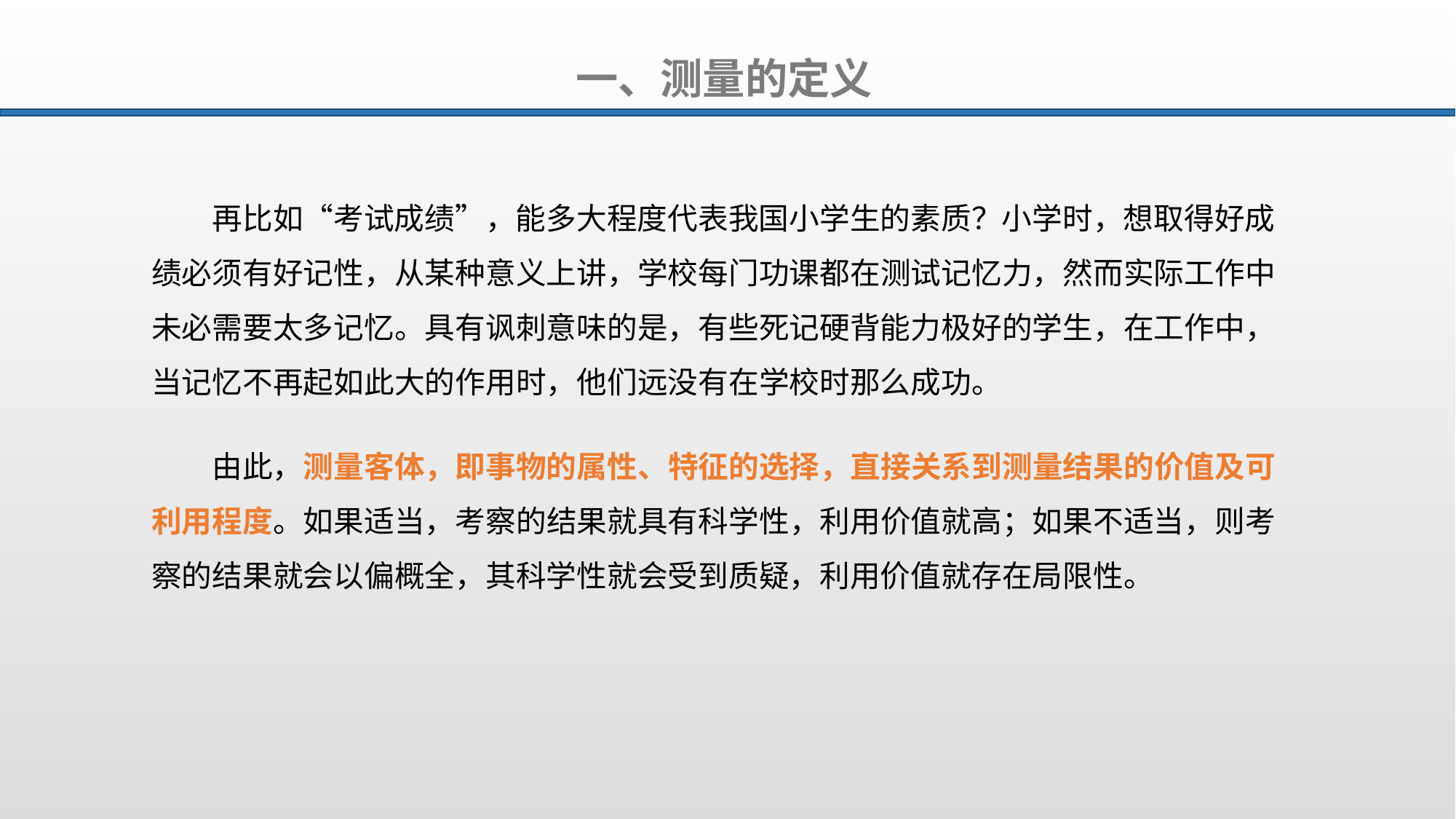

一、测量的定义

再比如“考试成绩”，能多大程度代表我国小学生的素质？小学时，想取得好成绩必须有好记性，从某种意义上讲，学校每门功课都在测试记忆力，然而实际工作中未必需要太多记忆。具有讽刺意味的是，有些死记硬背能力极好的学生，在工作中，当记忆不再起如此大的作用时，他们远没有在学校时那么成功。
由此，测量客体，即事物的属性、特征的选择，直接关系到测量结果的价值及可利用程度。如果适当，考察的结果就具有科学性，利用价值就高；如果不适当，则考察的结果就会以偏概全，其科学性就会受到质疑，利用价值就存在局限性。